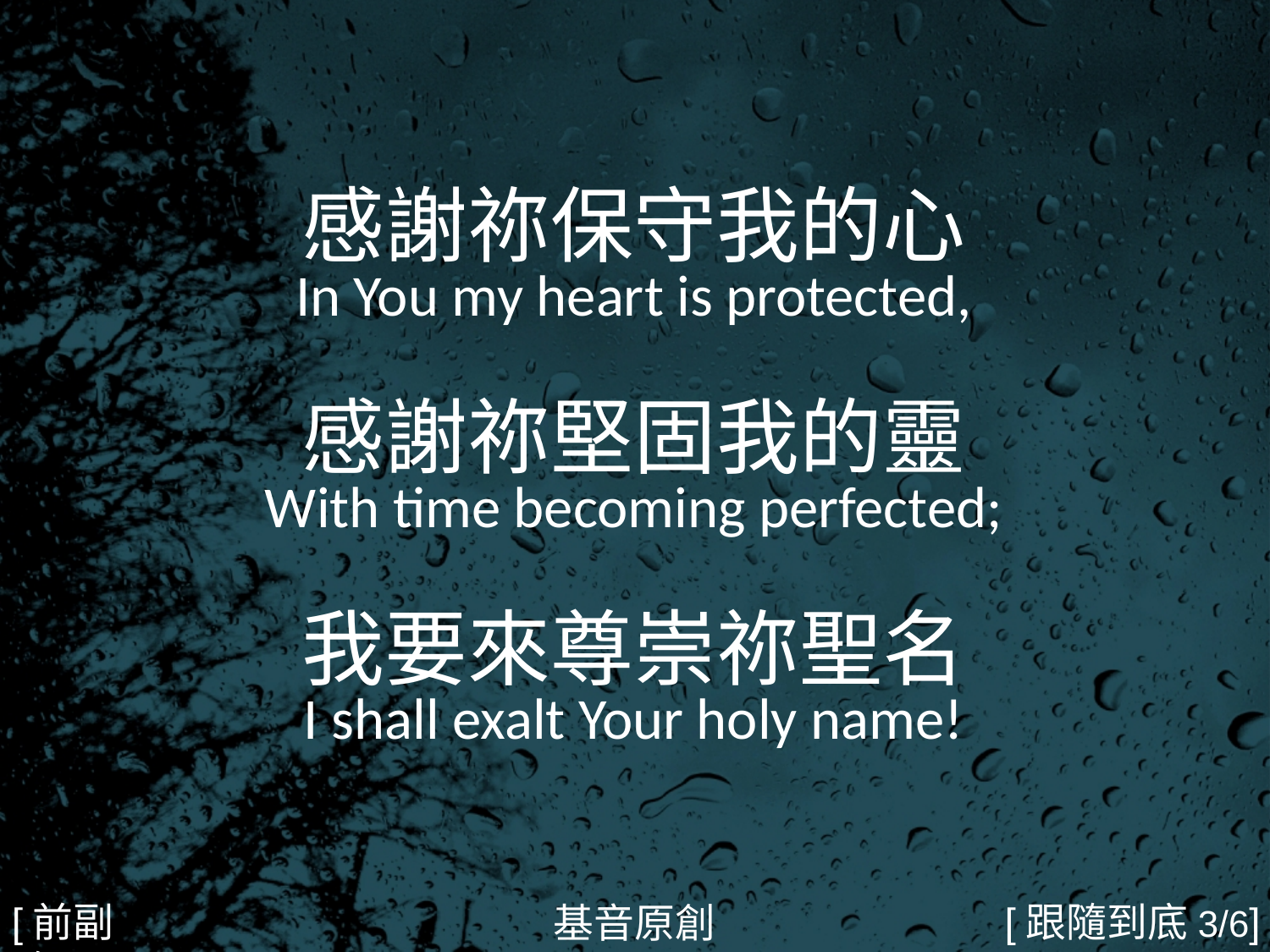

感謝祢保守我的心
In You my heart is protected,

感謝祢堅固我的靈
With time becoming perfected;

我要來尊崇祢聖名
I shall exalt Your holy name!

#

[前副歌]
[跟隨到底3/6]
基音原創